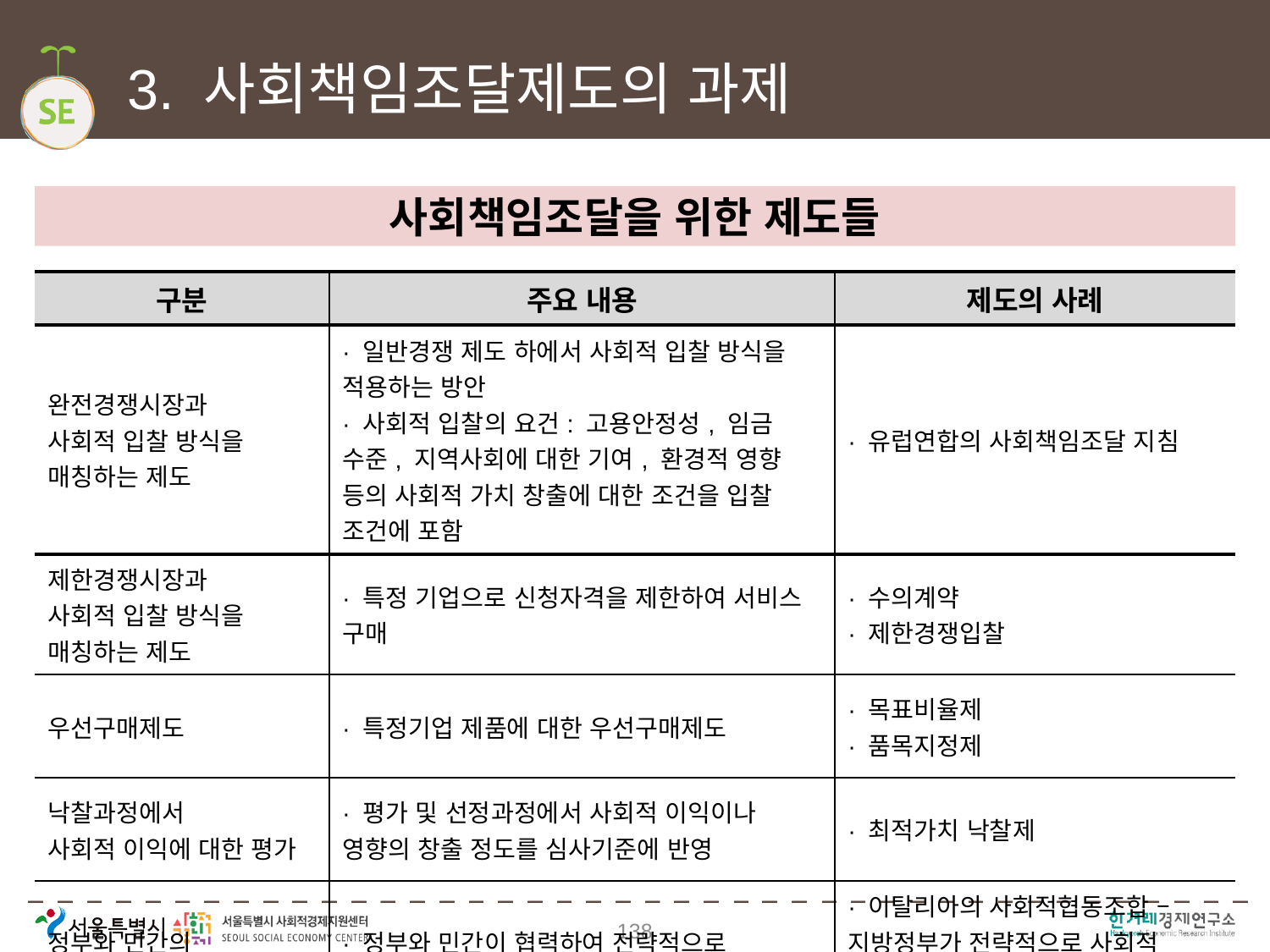

# 3. 사회책임조달제도의 과제
사회책임조달을 위한 제도들
| 구분 | 주요 내용 | 제도의 사례 |
| --- | --- | --- |
| 완전경쟁시장과 사회적 입찰 방식을 매칭하는 제도 | · 일반경쟁 제도 하에서 사회적 입찰 방식을 적용하는 방안 · 사회적 입찰의 요건: 고용안정성, 임금 수준, 지역사회에 대한 기여, 환경적 영향 등의 사회적 가치 창출에 대한 조건을 입찰 조건에 포함 | · 유럽연합의 사회책임조달 지침 |
| 제한경쟁시장과 사회적 입찰 방식을 매칭하는 제도 | · 특정 기업으로 신청자격을 제한하여 서비스 구매 | · 수의계약 · 제한경쟁입찰 |
| 우선구매제도 | · 특정기업 제품에 대한 우선구매제도 | · 목표비율제 · 품목지정제 |
| 낙찰과정에서 사회적 이익에 대한 평가 | · 평가 및 선정과정에서 사회적 이익이나 영향의 창출 정도를 심사기준에 반영 | · 최적가치 낙찰제 |
| 정부와 민간의 파트너십 | · 정부와 민간이 협력하여 전략적으로 공공시장의 개발하는 방안 | · 이탈리아의 사회적협동조합 – 지방정부가 전략적으로 사회적 협동조합을 사회서비스 공급체로 육성 |
138